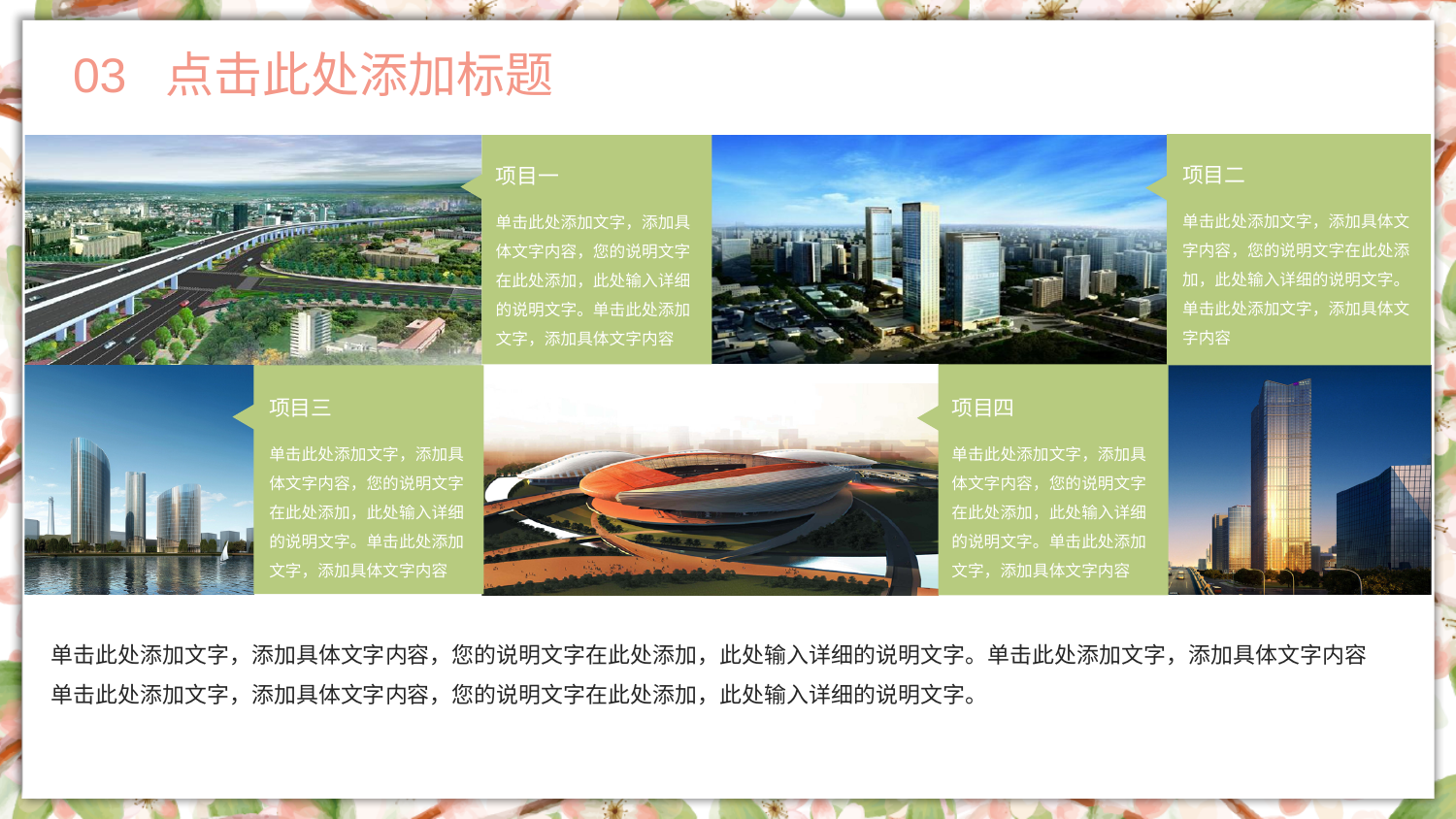

03  点击此处添加标题

项目二
单击此处添加文字，添加具体文字内容，您的说明文字在此处添加，此处输入详细的说明文字。单击此处添加文字，添加具体文字内容

项目一
单击此处添加文字，添加具体文字内容，您的说明文字在此处添加，此处输入详细的说明文字。单击此处添加文字，添加具体文字内容

项目四
单击此处添加文字，添加具体文字内容，您的说明文字在此处添加，此处输入详细的说明文字。单击此处添加文字，添加具体文字内容

项目三
单击此处添加文字，添加具体文字内容，您的说明文字在此处添加，此处输入详细的说明文字。单击此处添加文字，添加具体文字内容

单击此处添加文字，添加具体文字内容，您的说明文字在此处添加，此处输入详细的说明文字。单击此处添加文字，添加具体文字内容单击此处添加文字，添加具体文字内容，您的说明文字在此处添加，此处输入详细的说明文字。